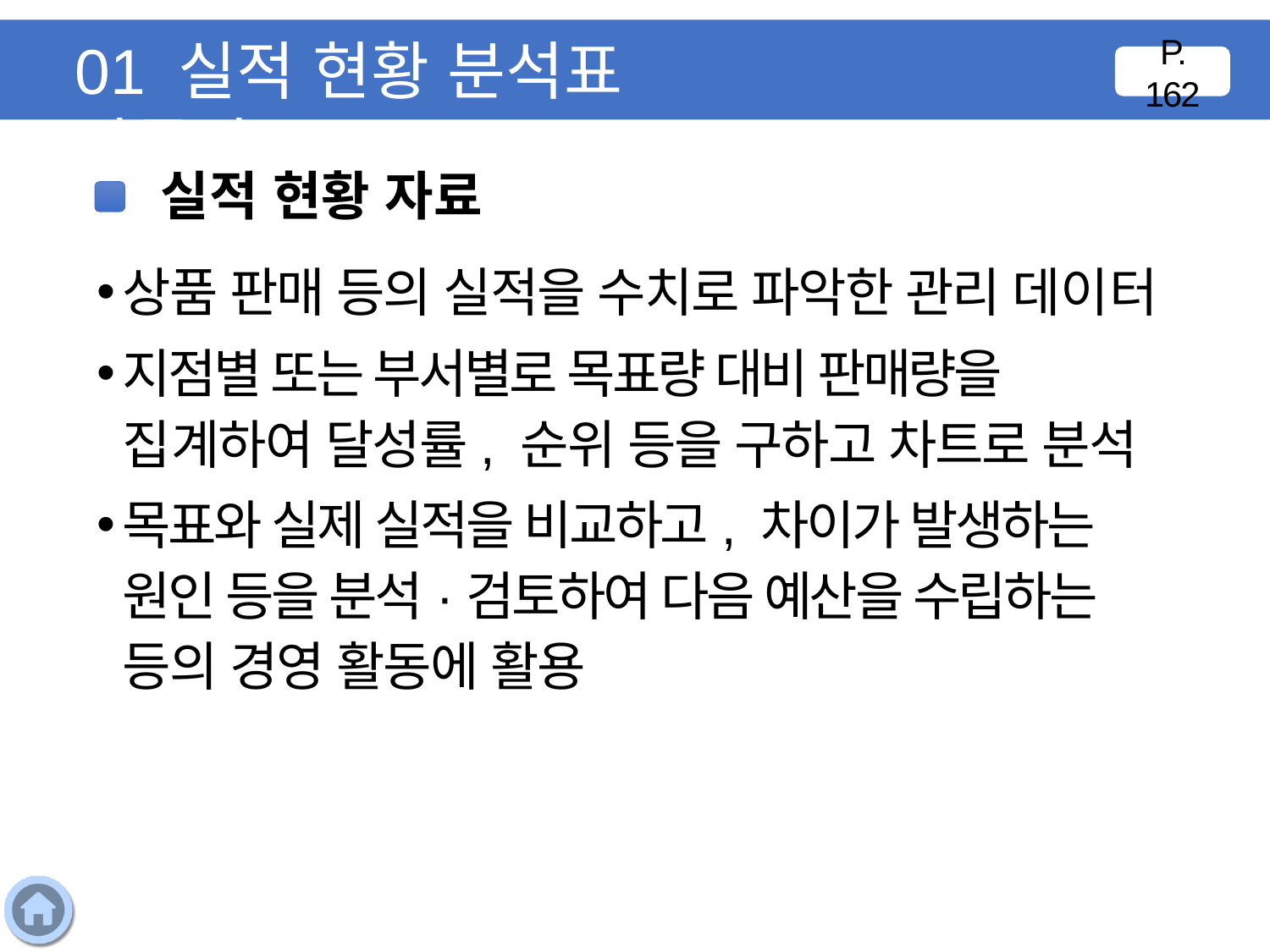

01 실적 현황 분석표 만들기
P. 162
실적 현황 자료

상품 판매 등의 실적을 수치로 파악한 관리 데이터
지점별 또는 부서별로 목표량 대비 판매량을 집계하여 달성률, 순위 등을 구하고 차트로 분석
목표와 실제 실적을 비교하고, 차이가 발생하는 원인 등을 분석·검토하여 다음 예산을 수립하는 등의 경영 활동에 활용